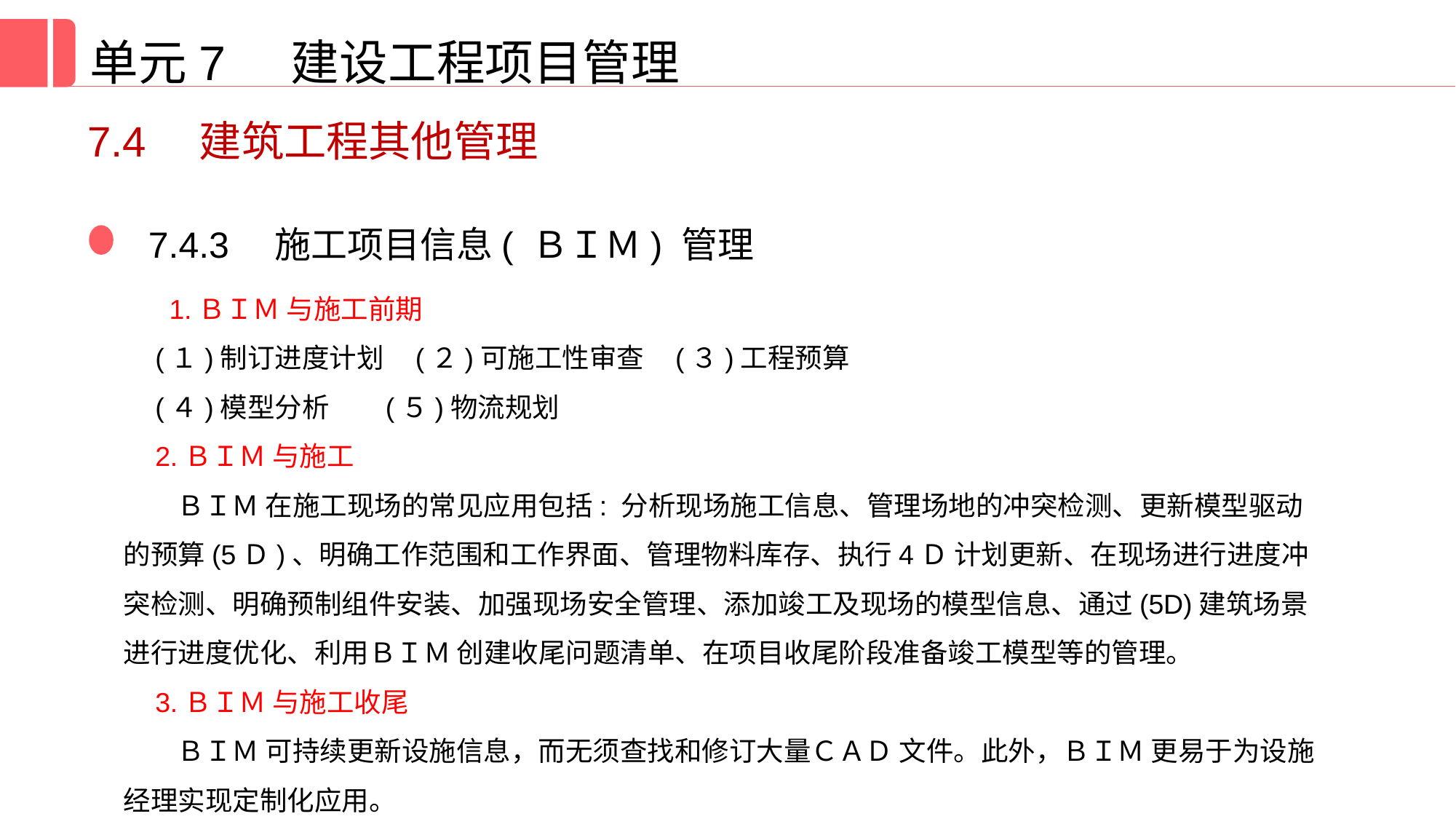

单元7    建设工程项目管理

7.4　建筑工程其他管理
7.4.3　施工项目信息( ＢＩＭ) 管理

      1.ＢＩＭ 与施工前期
(１)制订进度计划    (２)可施工性审查    (３)工程预算
(４)模型分析        (５)物流规划
2.ＢＩＭ 与施工
ＢＩＭ 在施工现场的常见应用包括: 分析现场施工信息、管理场地的冲突检测、更新模型驱动的预算(5Ｄ)、明确工作范围和工作界面、管理物料库存、执行4Ｄ 计划更新、在现场进行进度冲突检测、明确预制组件安装、加强现场安全管理、添加竣工及现场的模型信息、通过(5D)建筑场景进行进度优化、利用ＢＩＭ 创建收尾问题清单、在项目收尾阶段准备竣工模型等的管理。
3.ＢＩＭ 与施工收尾
ＢＩＭ 可持续更新设施信息，而无须查找和修订大量ＣＡＤ 文件。此外，ＢＩＭ 更易于为设施经理实现定制化应用。